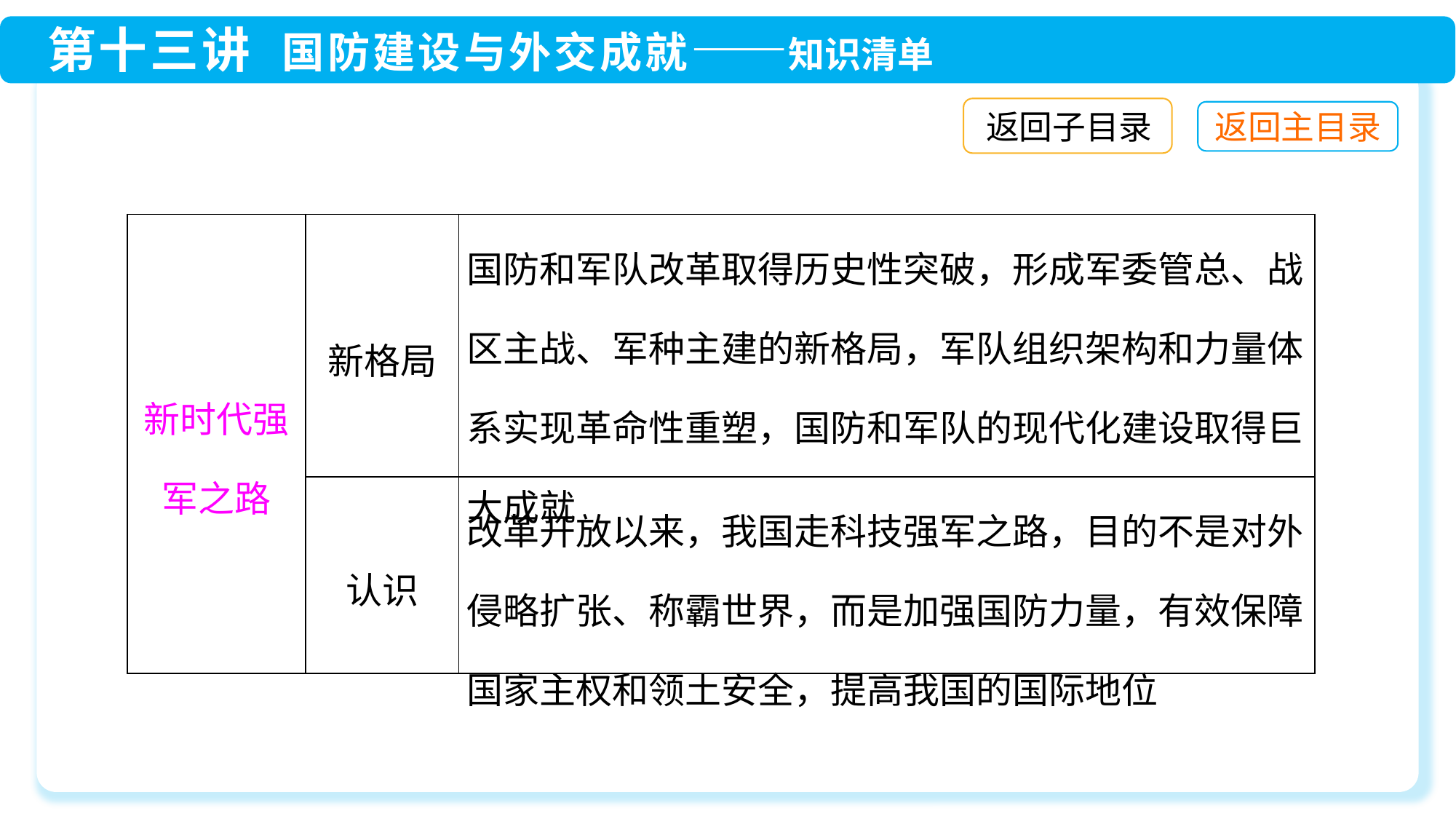

返回子目录
| 新时代强军之路 | 新格局 | 国防和军队改革取得历史性突破，形成军委管总、战区主战、军种主建的新格局，军队组织架构和力量体系实现革命性重塑，国防和军队的现代化建设取得巨大成就 |
| --- | --- | --- |
|  | 认识 | 改革开放以来，我国走科技强军之路，目的不是对外侵略扩张、称霸世界，而是加强国防力量，有效保障国家主权和领土安全，提高我国的国际地位 |